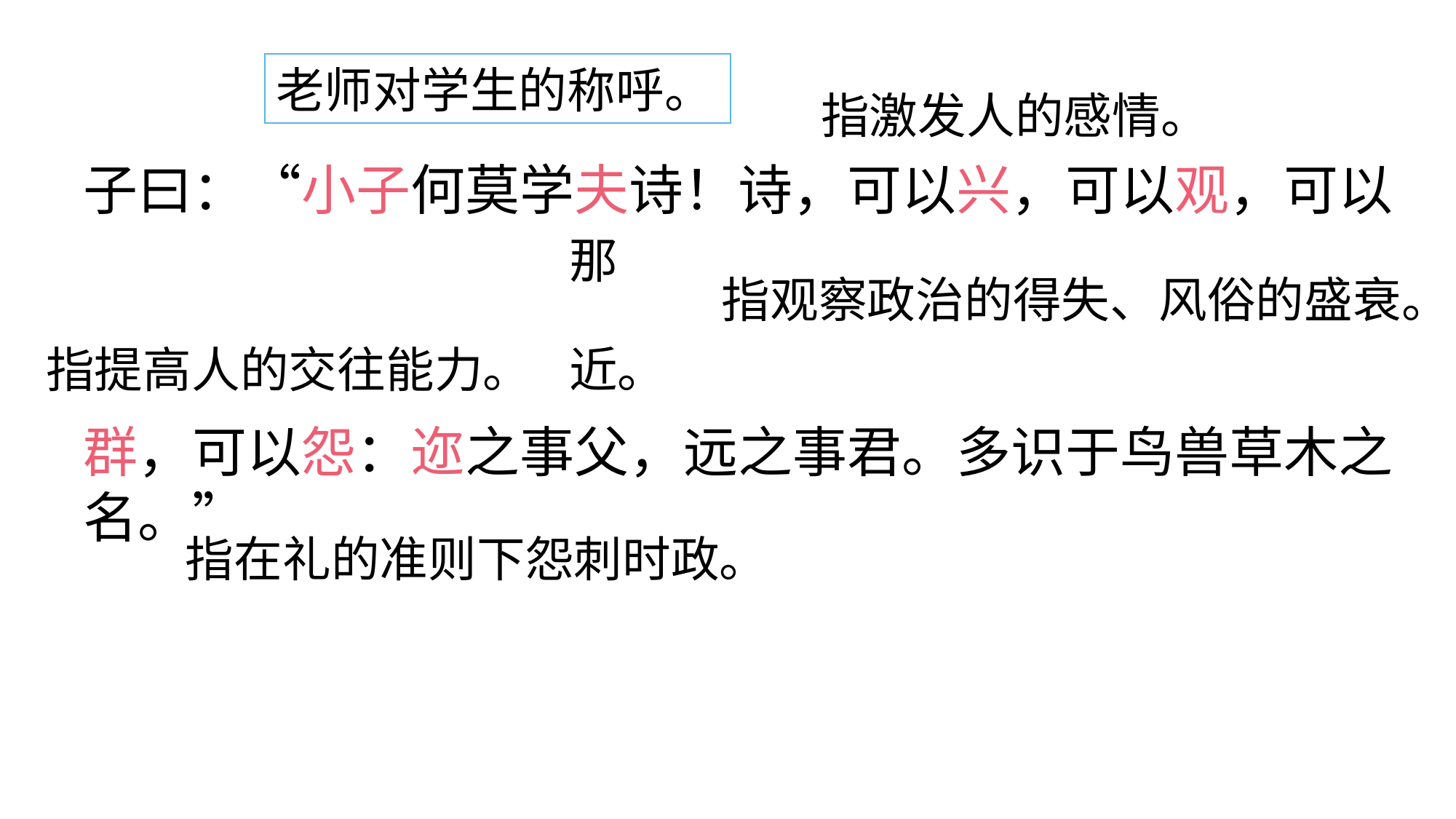

老师对学生的称呼。
指激发人的感情。
子曰：“小子何莫学夫诗！诗，可以兴，可以观，可以

群，可以怨：迩之事父，远之事君。多识于鸟兽草木之名。”
那
指观察政治的得失、风俗的盛衰。
指提高人的交往能力。
近。
指在礼的准则下怨刺时政。